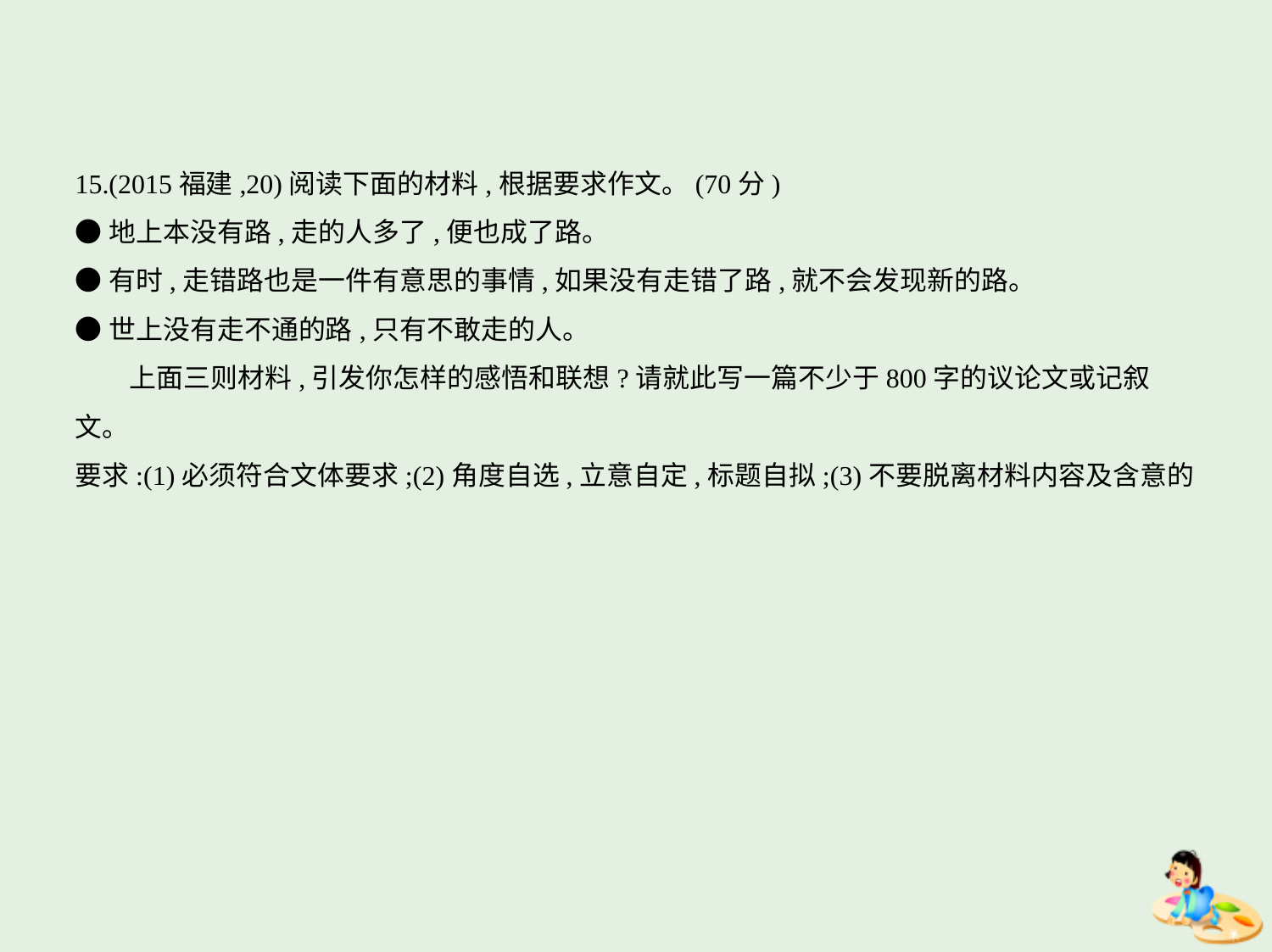

15.(2015福建,20)阅读下面的材料,根据要求作文。(70分)
●地上本没有路,走的人多了,便也成了路。
●有时,走错路也是一件有意思的事情,如果没有走错了路,就不会发现新的路。
●世上没有走不通的路,只有不敢走的人。
　　上面三则材料,引发你怎样的感悟和联想?请就此写一篇不少于800字的议论文或记叙
文。
要求:(1)必须符合文体要求;(2)角度自选,立意自定,标题自拟;(3)不要脱离材料内容及含意的